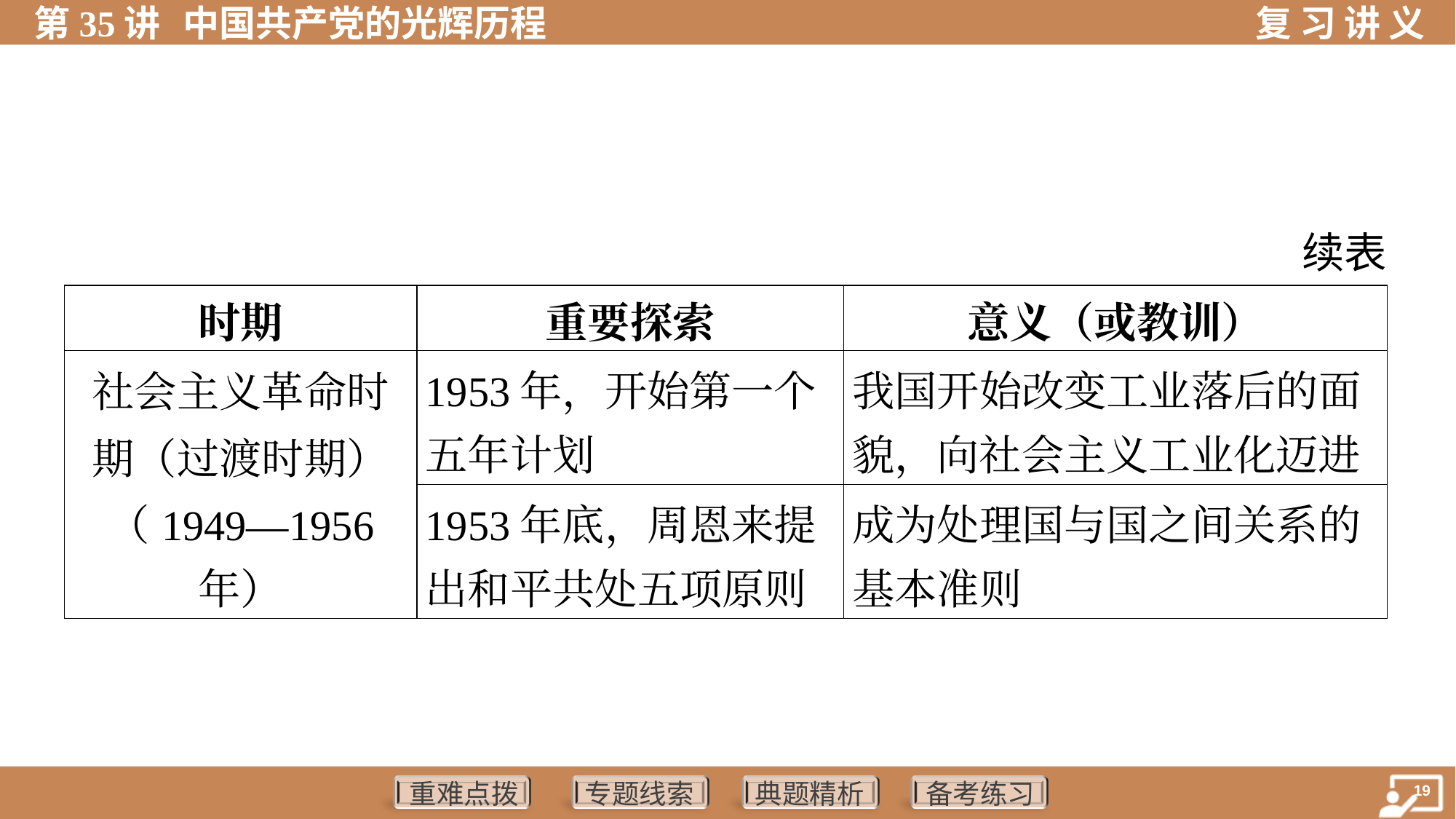

续表
| 时期 | 重要探索 | 意义（或教训） |
| --- | --- | --- |
| 社会主义革命时 期（过渡时期） （1949—1956 年） | 1953年，开始第一个 五年计划 | 我国开始改变工业落后的面 貌，向社会主义工业化迈进 |
|  | 1953年底，周恩来提 出和平共处五项原则 | 成为处理国与国之间关系的 基本准则 |